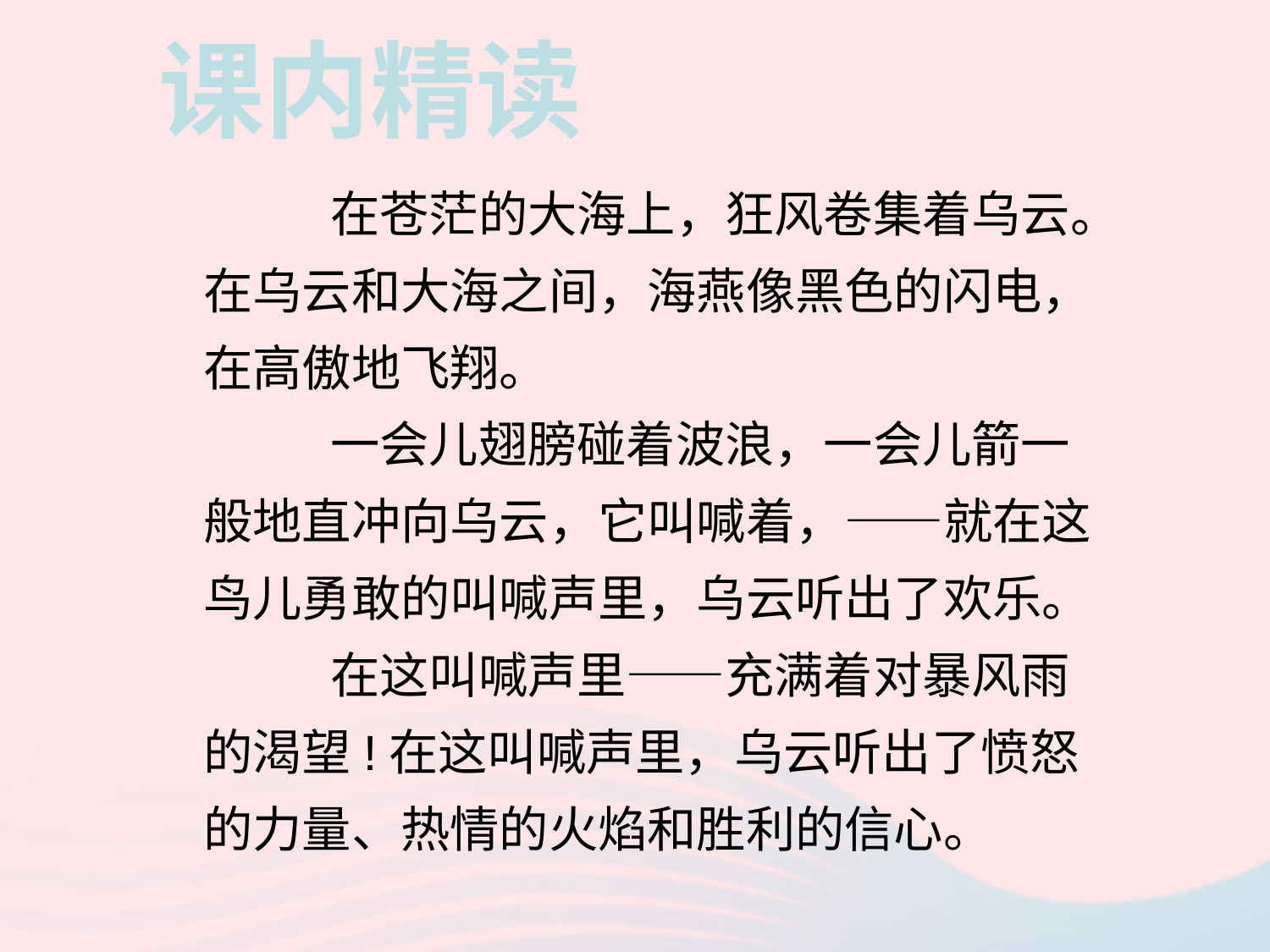

课内精读
	在苍茫的大海上，狂风卷集着乌云。在乌云和大海之间，海燕像黑色的闪电，在高傲地飞翔。
	一会儿翅膀碰着波浪，一会儿箭一般地直冲向乌云，它叫喊着，——就在这鸟儿勇敢的叫喊声里，乌云听出了欢乐。
	在这叫喊声里——充满着对暴风雨的渴望!在这叫喊声里，乌云听出了愤怒的力量、热情的火焰和胜利的信心。